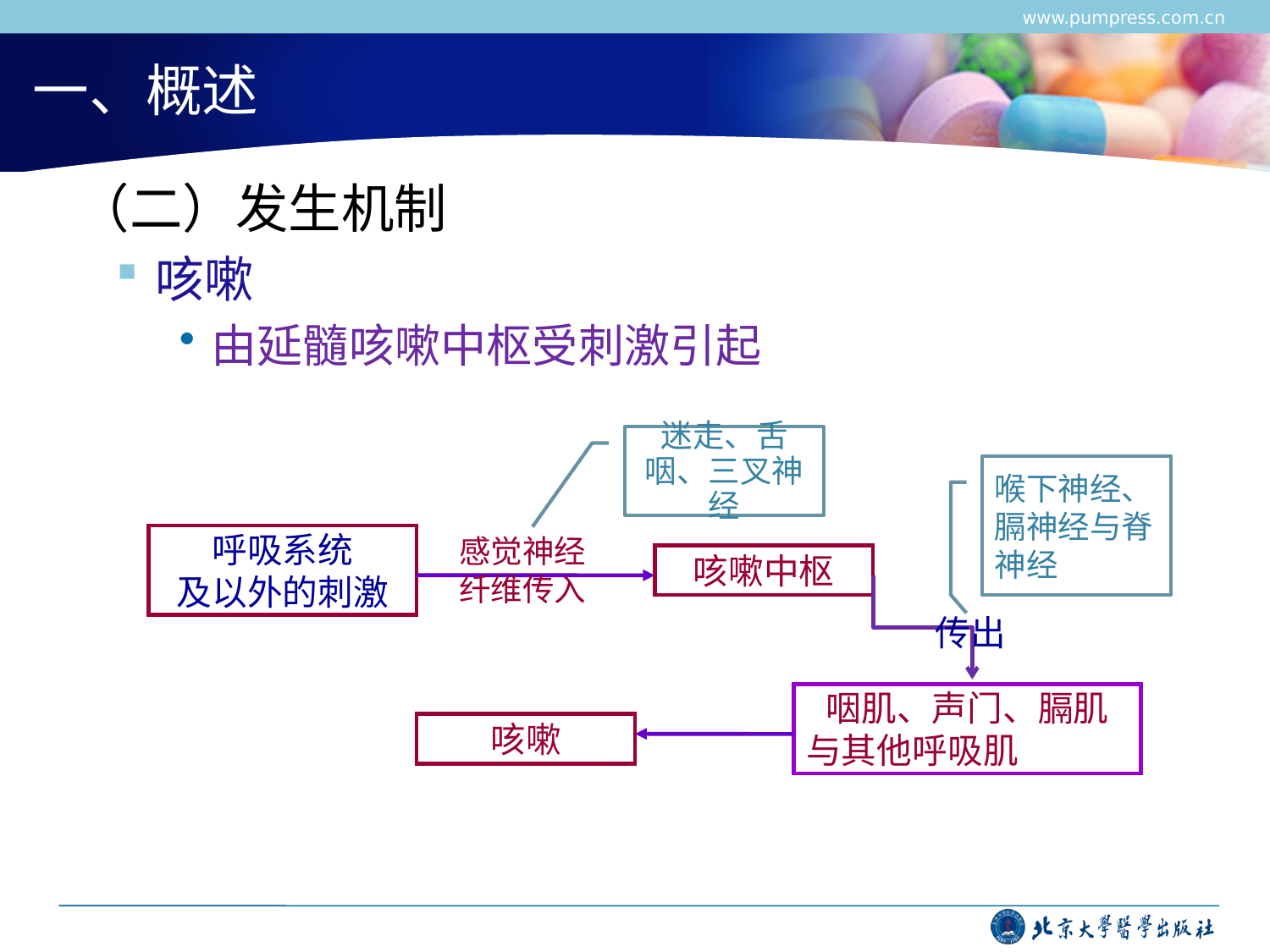

www.pumpress.com.cn
# 一、概述
 （二）发生机制
咳嗽
由延髓咳嗽中枢受刺激引起

迷走、舌咽、三叉神经
呼吸系统
及以外的刺激
感觉神经
纤维传入
咳嗽中枢
传出
咽肌、声门、膈肌
与其他呼吸肌
喉下神经、膈神经与脊神经
咳嗽